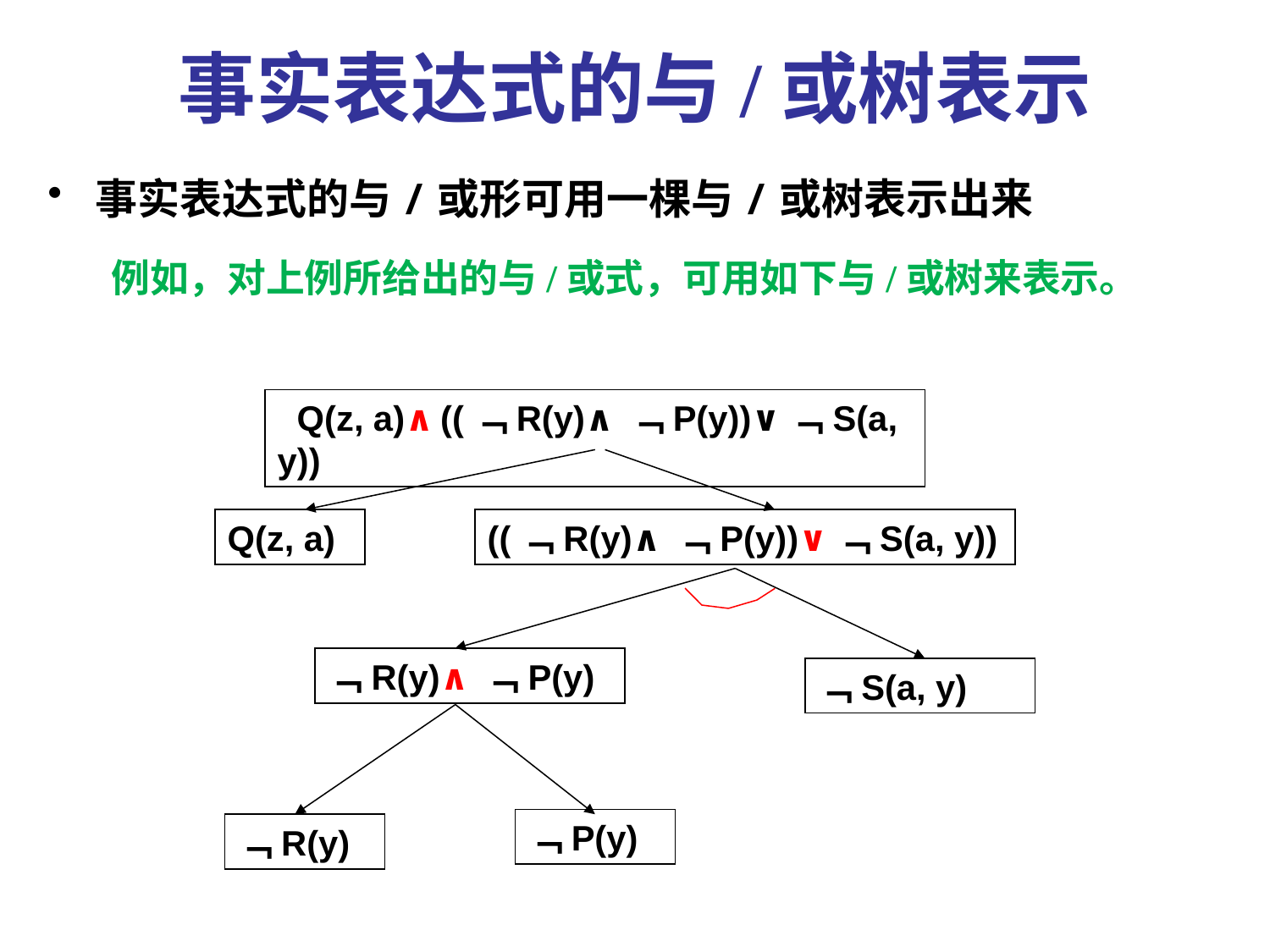

事实表达式的与/或树表示
事实表达式的与/或形可用一棵与/或树表示出来

例如，对上例所给出的与/或式，可用如下与/或树来表示。
  Q(z, a)∧((﹁R(y)∧﹁P(y))∨﹁S(a, y))

Q(z, a)
((﹁R(y)∧﹁P(y))∨﹁S(a, y))

﹁R(y)∧﹁P(y)
﹁S(a, y)

﹁P(y)
﹁R(y)